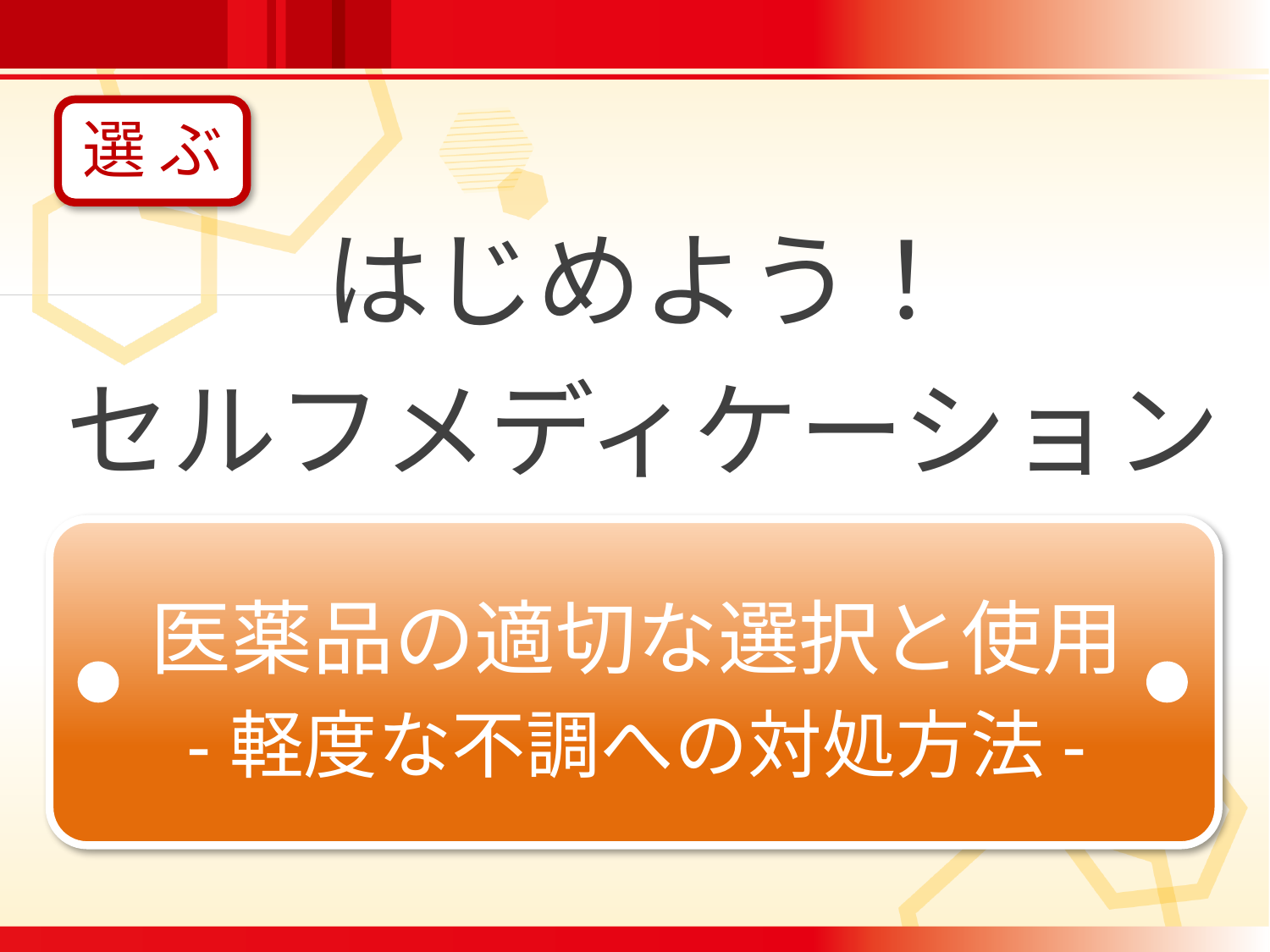

選 ぶ
はじめよう！
セルフメディケーション

医薬品の適切な選択と使用
-軽度な不調への対処方法-